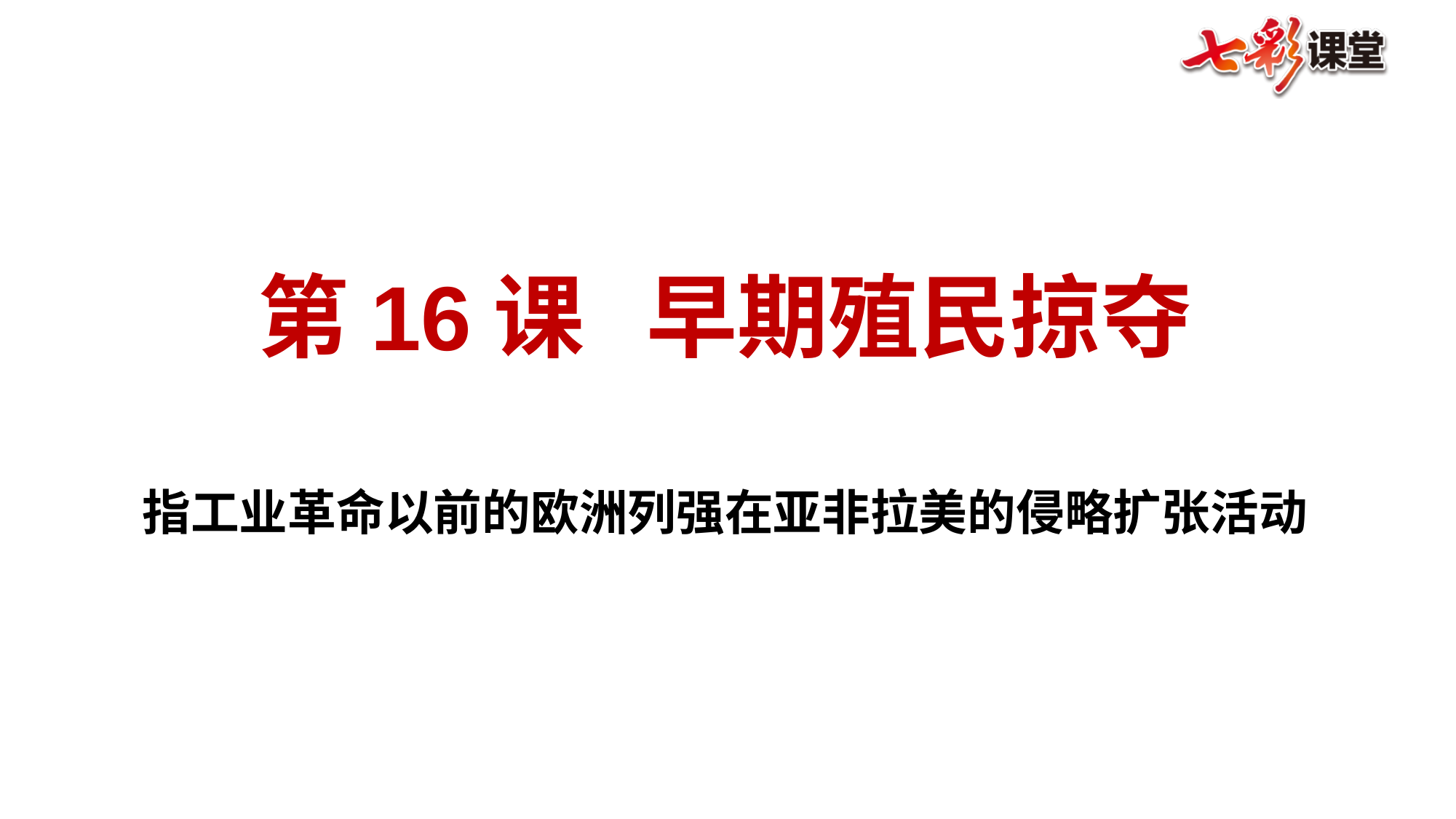

第16课   早期殖民掠夺
指工业革命以前的欧洲列强在亚非拉美的侵略扩张活动